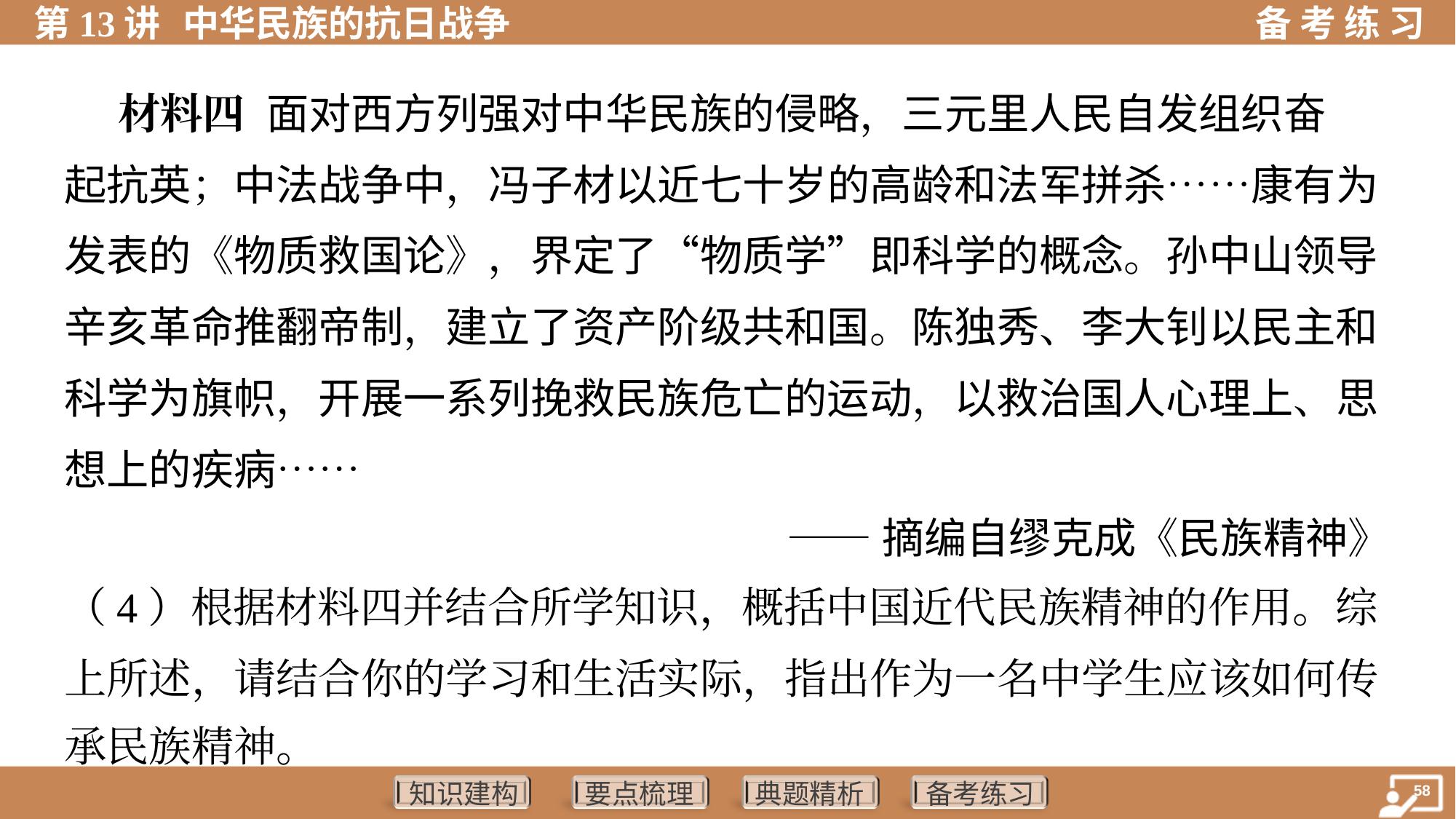

材料四  面对西方列强对中华民族的侵略，三元里人民自发组织奋
起抗英；中法战争中，冯子材以近七十岁的高龄和法军拼杀……康有为
发表的《物质救国论》，界定了“物质学”即科学的概念。孙中山领导
辛亥革命推翻帝制，建立了资产阶级共和国。陈独秀、李大钊以民主和
科学为旗帜，开展一系列挽救民族危亡的运动，以救治国人心理上、思
想上的疾病……
——摘编自缪克成《民族精神》
（4）根据材料四并结合所学知识，概括中国近代民族精神的作用。综
上所述，请结合你的学习和生活实际，指出作为一名中学生应该如何传
承民族精神。